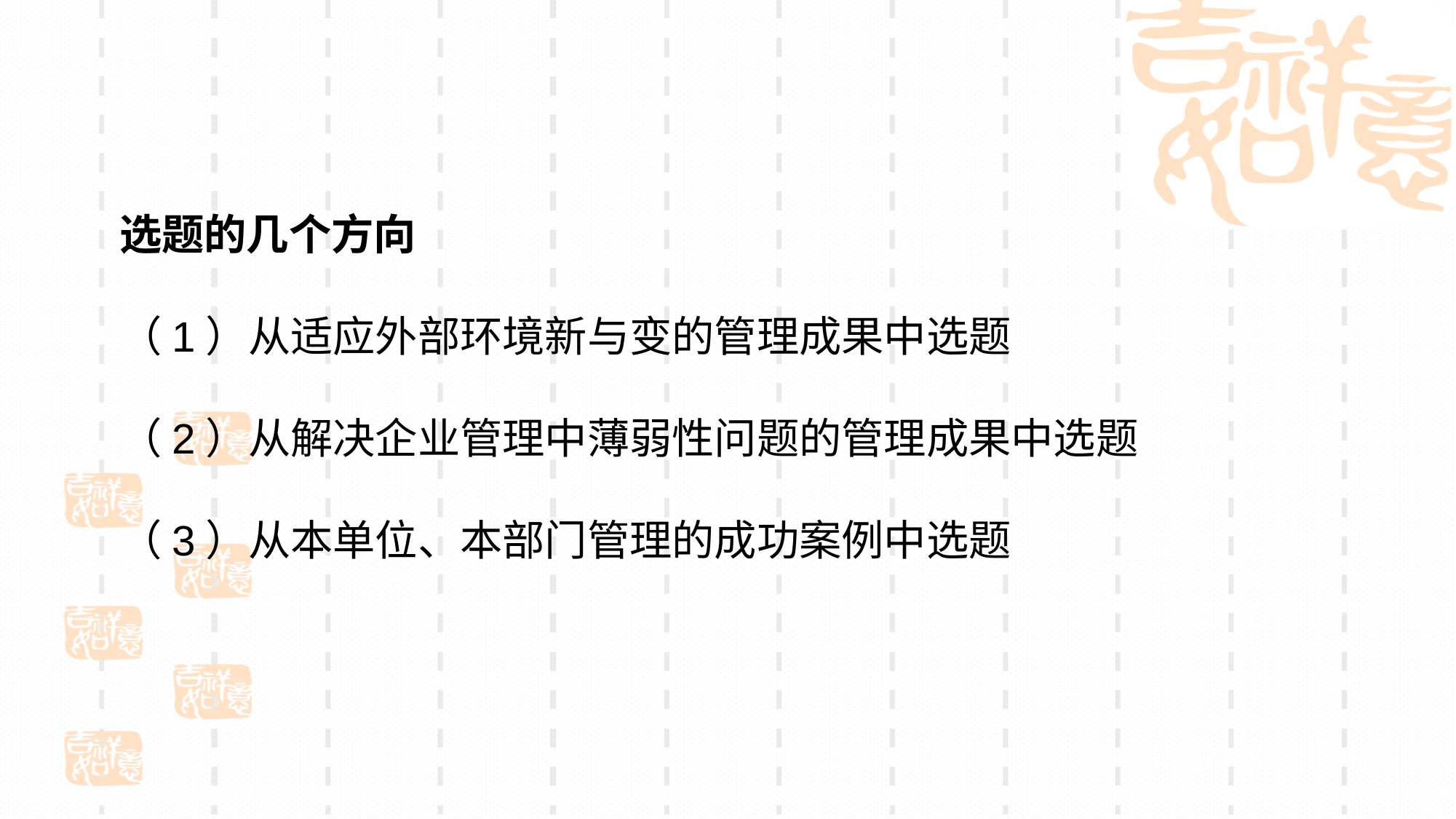

选题的几个方向
（1）从适应外部环境新与变的管理成果中选题
（2）从解决企业管理中薄弱性问题的管理成果中选题
（3）从本单位、本部门管理的成功案例中选题